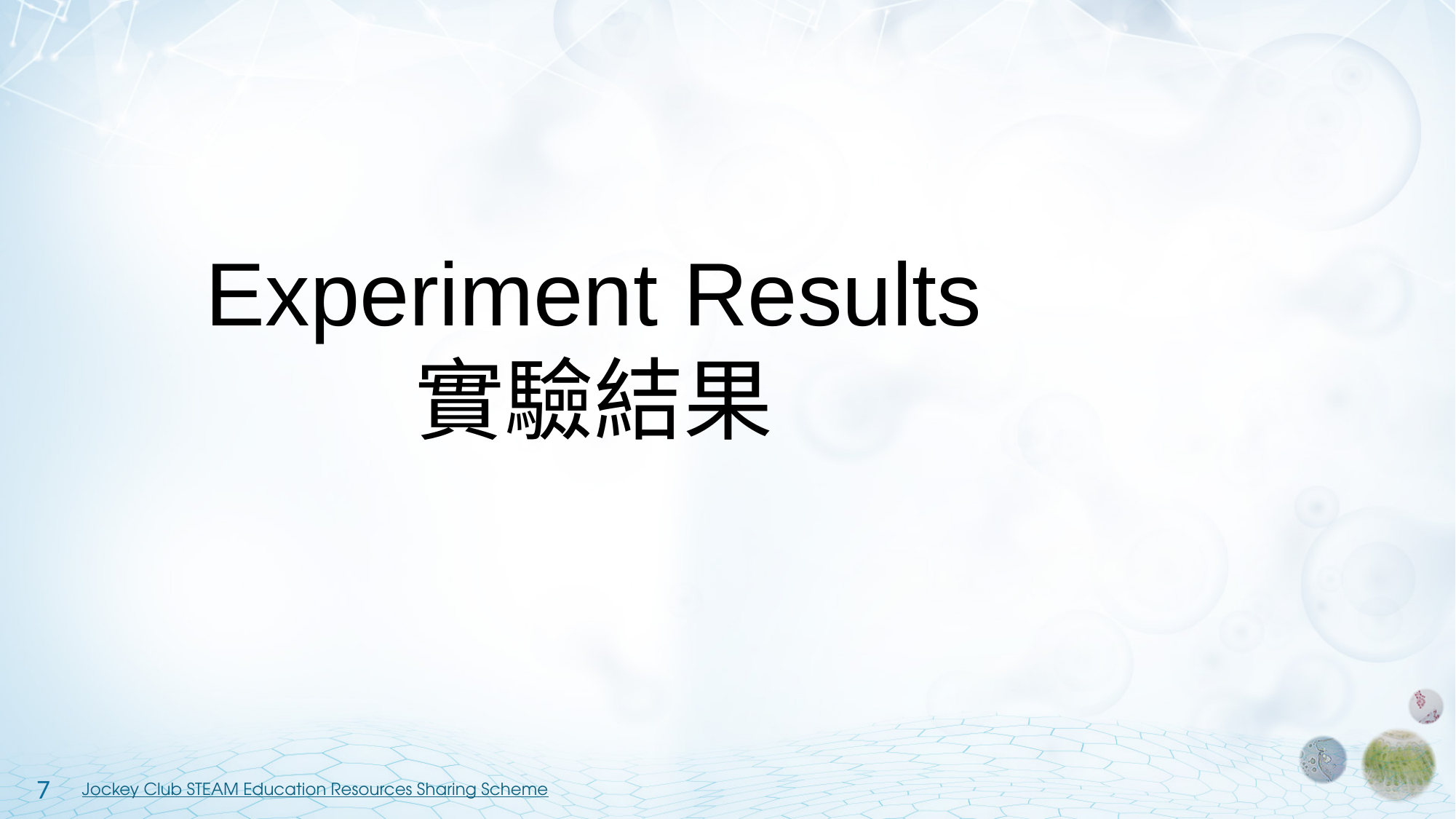

# Experiment Results 實驗結果
7
Jockey Club STEAM Education Resources Sharing Scheme